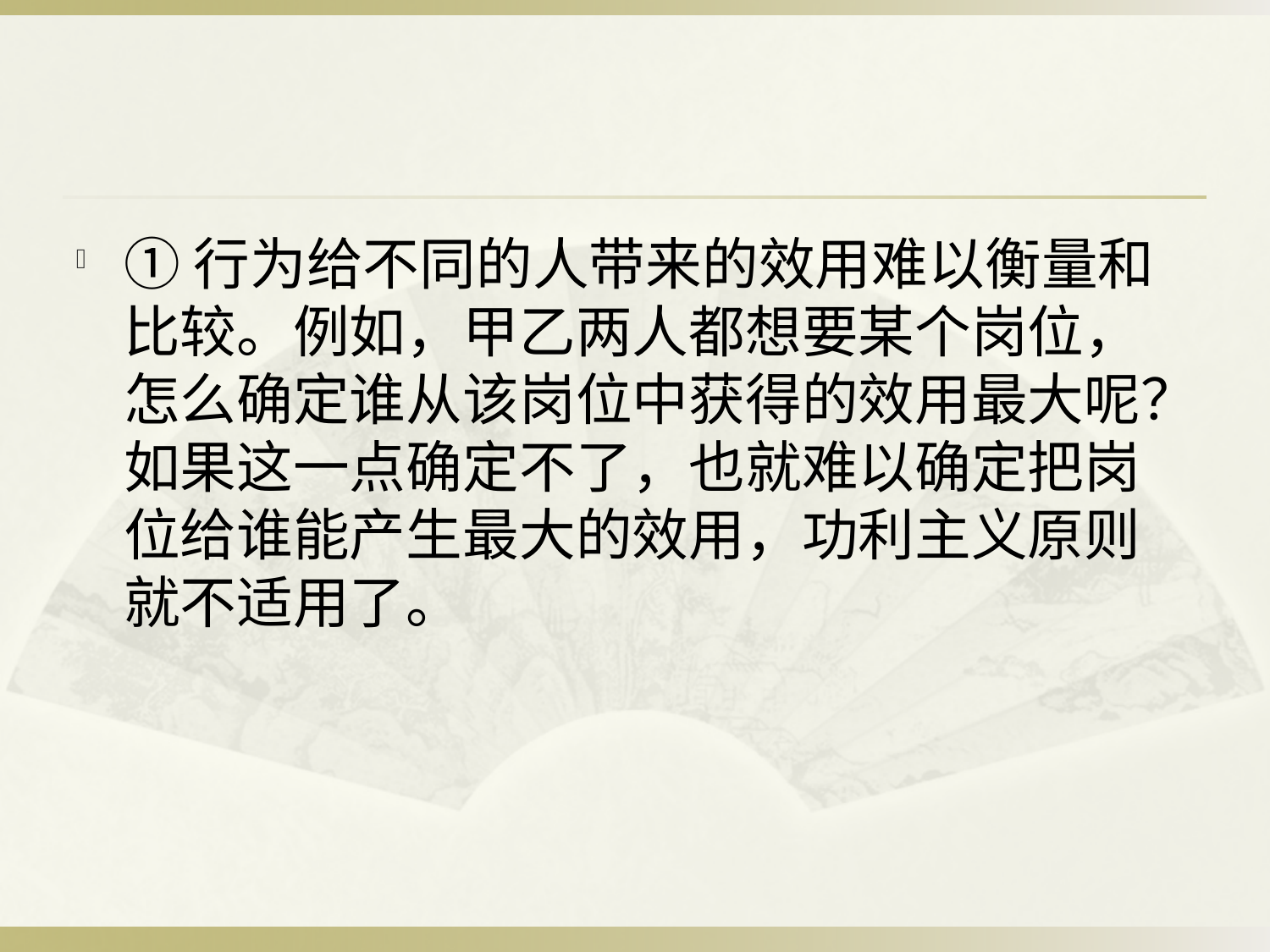

①行为给不同的人带来的效用难以衡量和比较。例如，甲乙两人都想要某个岗位，怎么确定谁从该岗位中获得的效用最大呢？如果这一点确定不了，也就难以确定把岗位给谁能产生最大的效用，功利主义原则就不适用了。